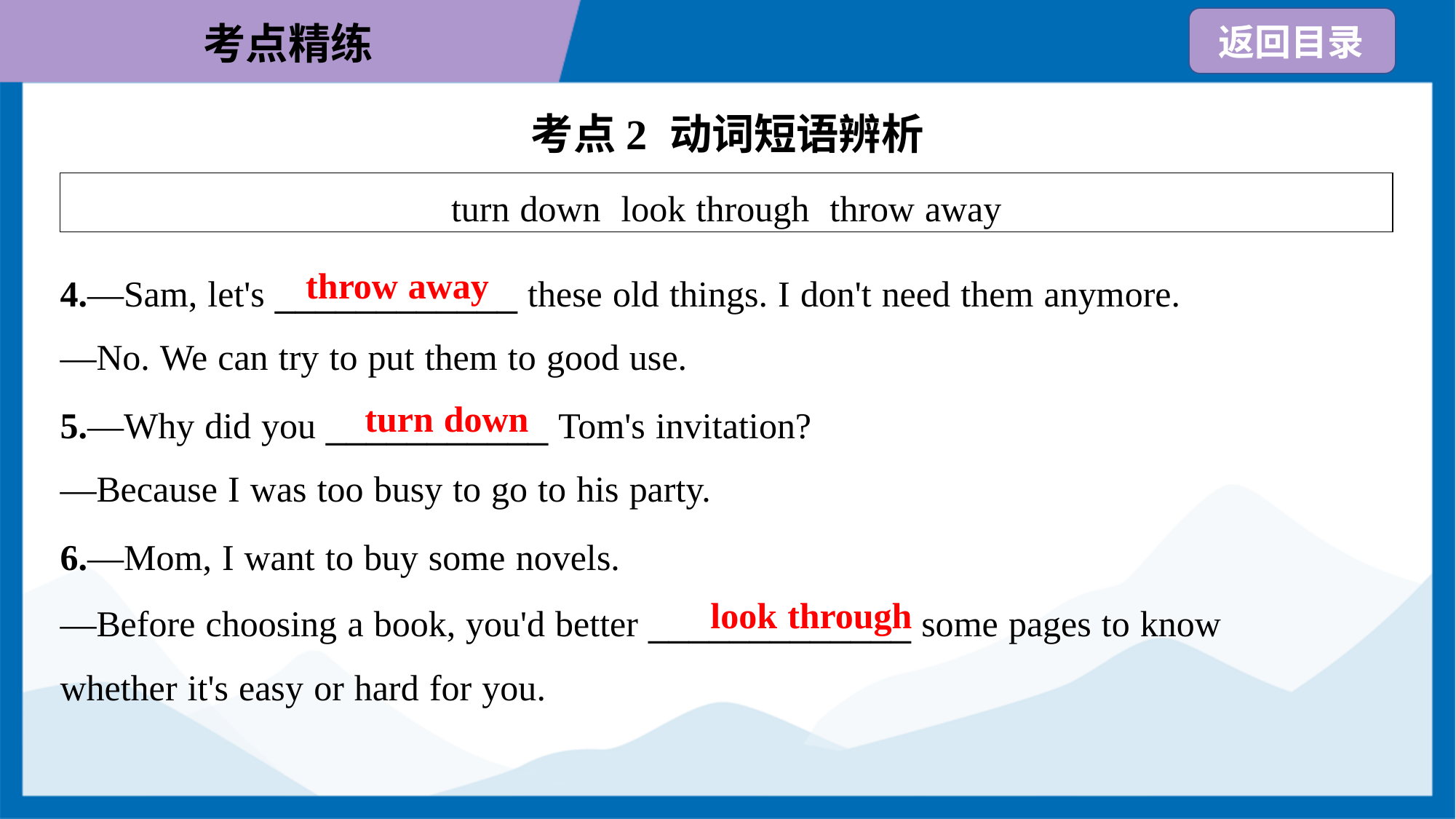

考点2 动词短语辨析
| turn down look through throw away |
| --- |
throw away
4.—Sam, let's ____________ these old things. I don't need them anymore.
—No. We can try to put them to good use.
turn down
5.—Why did you ___________ Tom's invitation?
—Because I was too busy to go to his party.
6.—Mom, I want to buy some novels.
—Before choosing a book, you'd better _____________ some pages to know
whether it's easy or hard for you.
look through